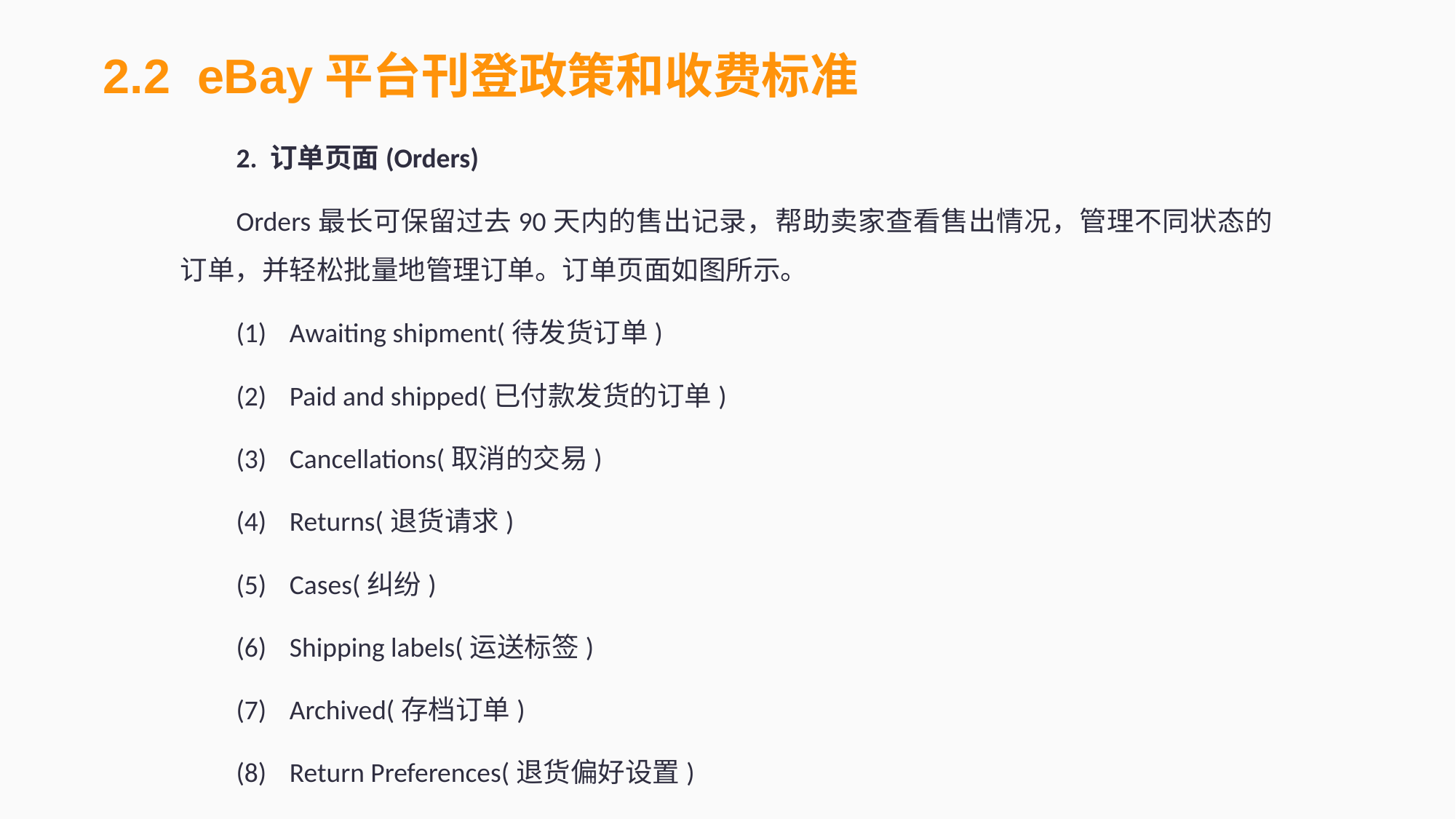

2.2  eBay平台刊登政策和收费标准
2. 订单页面(Orders)
Orders最长可保留过去90天内的售出记录，帮助卖家查看售出情况，管理不同状态的订单，并轻松批量地管理订单。订单页面如图所示。
(1)	Awaiting shipment(待发货订单)
(2)	Paid and shipped(已付款发货的订单)
(3)	Cancellations(取消的交易)
(4)	Returns(退货请求)
(5)	Cases(纠纷)
(6)	Shipping labels(运送标签)
(7)	Archived(存档订单)
(8)	Return Preferences(退货偏好设置)